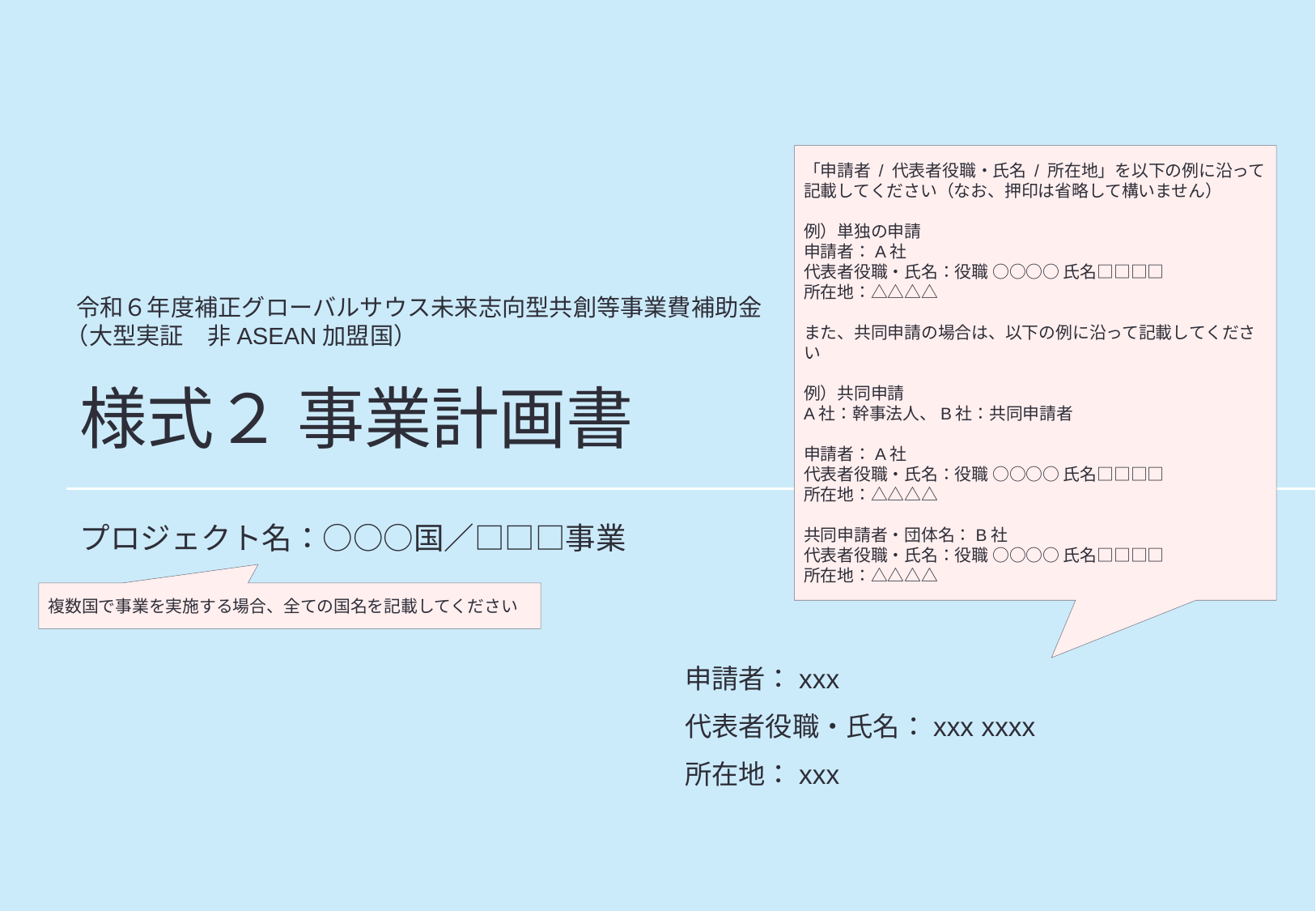

「申請者 / 代表者役職・氏名 / 所在地」を以下の例に沿って記載してください（なお、押印は省略して構いません）
例）単独の申請
申請者：A社
代表者役職・氏名：役職 ○○○○ 氏名□□□□
所在地：△△△△
また、共同申請の場合は、以下の例に沿って記載してください
例）共同申請
A社：幹事法人、B社：共同申請者
申請者：A社
代表者役職・氏名：役職 ○○○○ 氏名□□□□
所在地：△△△△
共同申請者・団体名：B社
代表者役職・氏名：役職 ○○○○ 氏名□□□□
所在地：△△△△

 令和６年度補正グローバルサウス未来志向型共創等事業費補助金
（大型実証　非ASEAN加盟国）
# 様式２ 事業計画書
プロジェクト名：○○○国／□□□事業
複数国で事業を実施する場合、全ての国名を記載してください
申請者：xxx
代表者役職・氏名：xxx xxxx
所在地：xxx